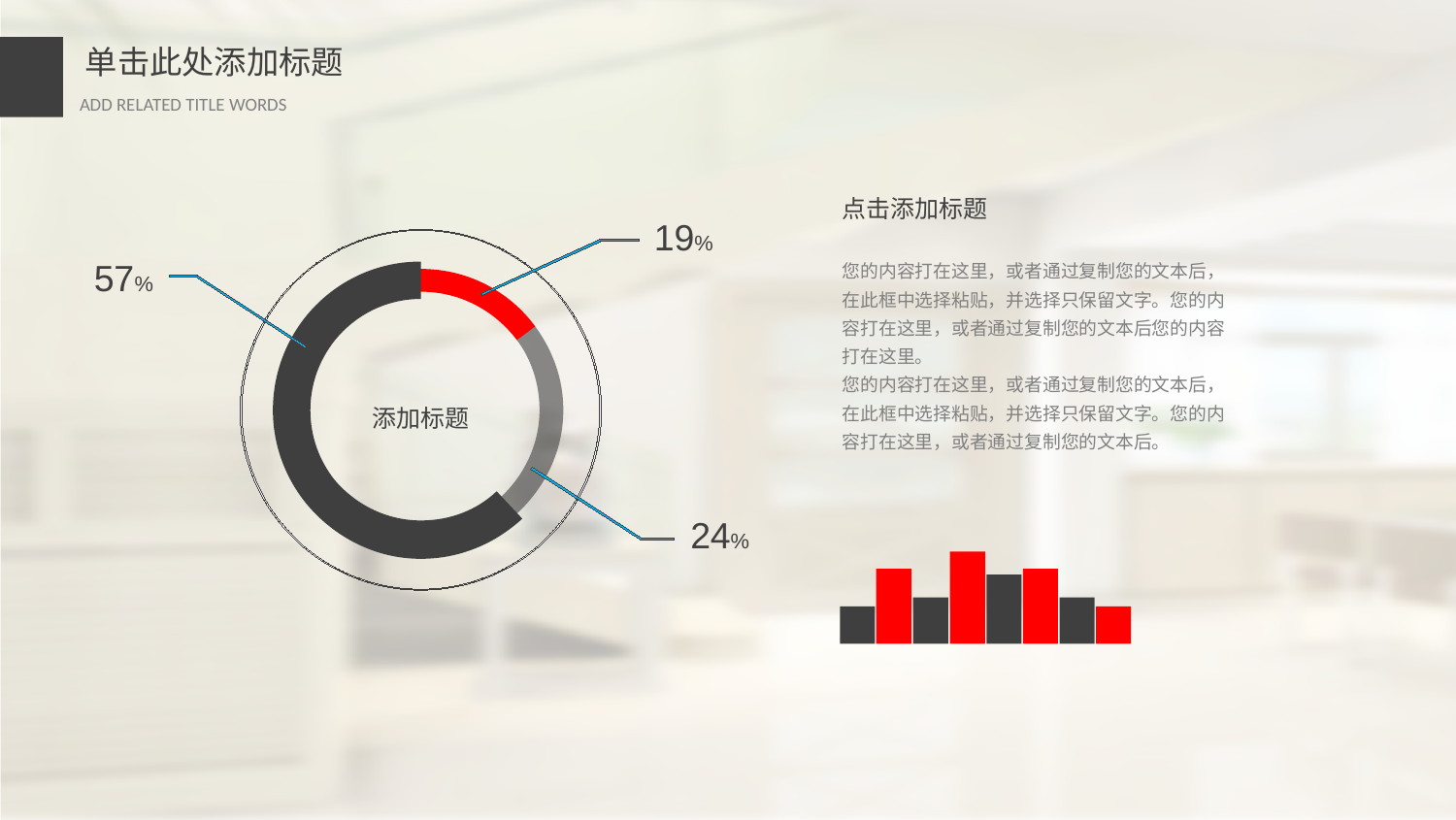

点击添加标题
19%

您的内容打在这里，或者通过复制您的文本后，在此框中选择粘贴，并选择只保留文字。您的内容打在这里，或者通过复制您的文本后您的内容打在这里。
您的内容打在这里，或者通过复制您的文本后，在此框中选择粘贴，并选择只保留文字。您的内容打在这里，或者通过复制您的文本后。

57%

添加标题

24%